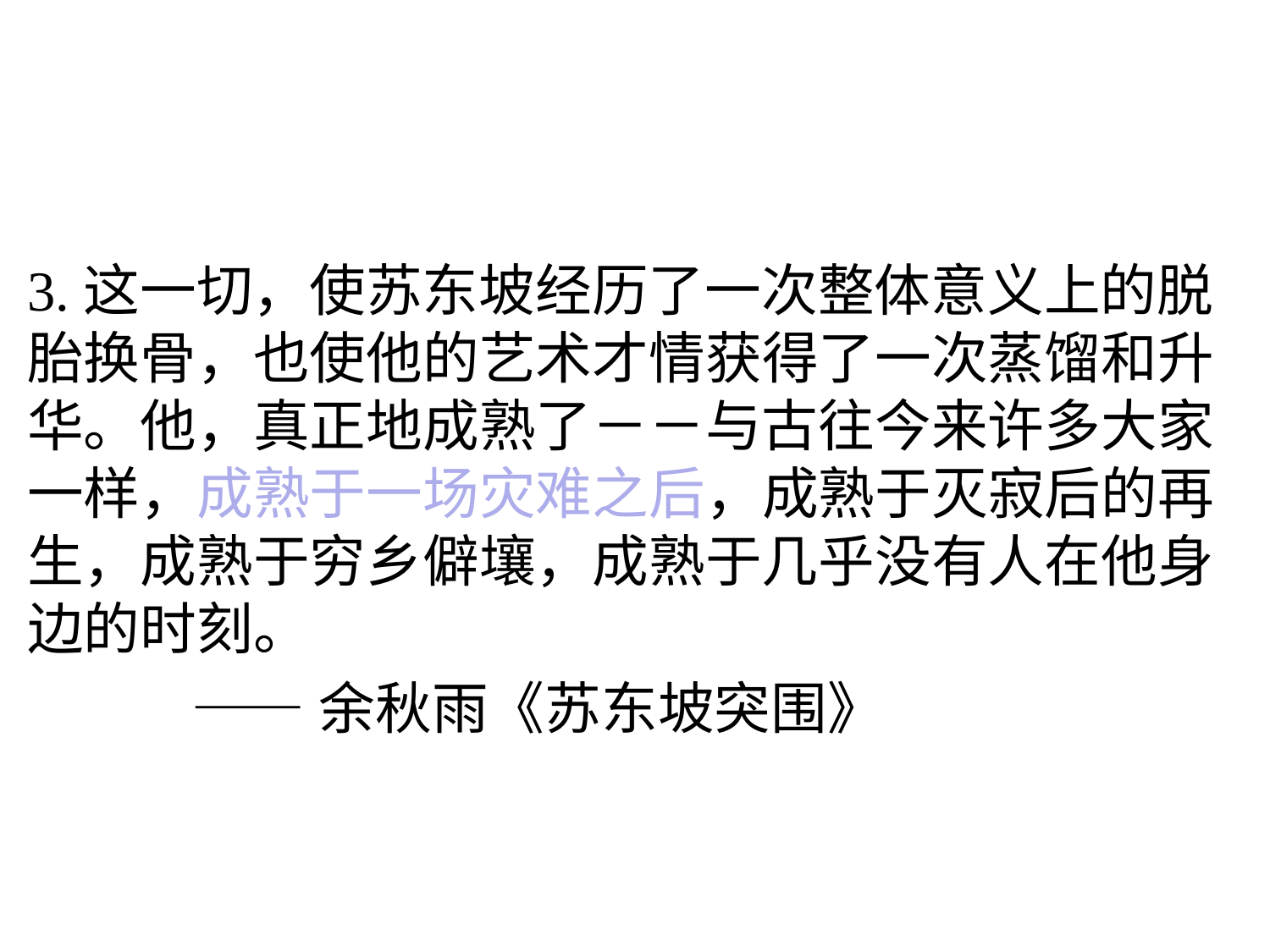

3.这一切，使苏东坡经历了一次整体意义上的脱胎换骨，也使他的艺术才情获得了一次蒸馏和升华。他，真正地成熟了－－与古往今来许多大家一样，成熟于一场灾难之后，成熟于灭寂后的再生，成熟于穷乡僻壤，成熟于几乎没有人在他身边的时刻。
             ——余秋雨《苏东坡突围》